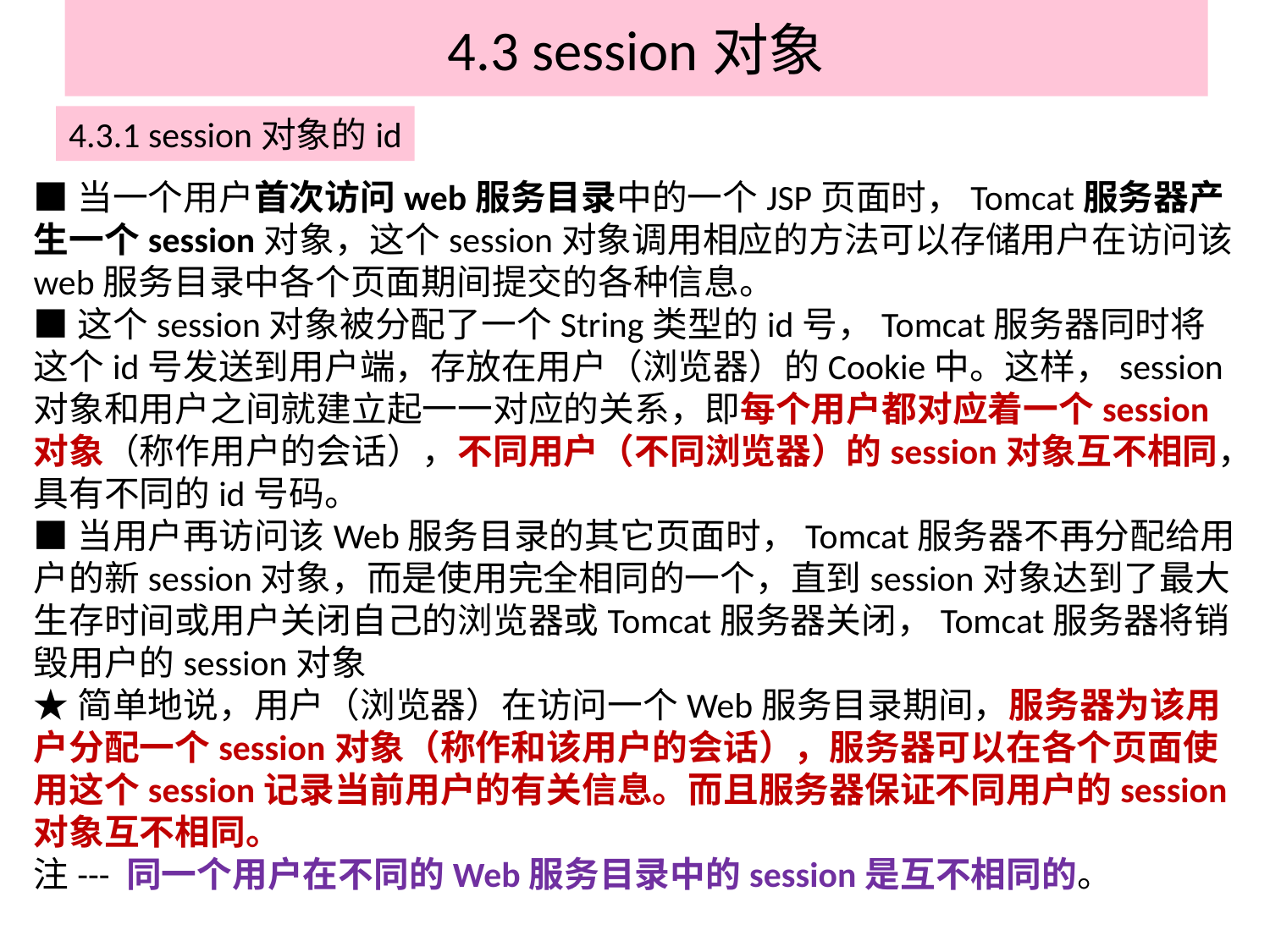

# 4.3 session对象
4.3.1 session对象的id
■当一个用户首次访问web服务目录中的一个JSP页面时，Tomcat服务器产生一个session对象，这个session对象调用相应的方法可以存储用户在访问该web服务目录中各个页面期间提交的各种信息。
■这个session对象被分配了一个String类型的id号，Tomcat服务器同时将这个id号发送到用户端，存放在用户（浏览器）的Cookie中。这样，session对象和用户之间就建立起一一对应的关系，即每个用户都对应着一个session对象（称作用户的会话），不同用户（不同浏览器）的session对象互不相同，具有不同的id号码。
■当用户再访问该Web服务目录的其它页面时，Tomcat服务器不再分配给用户的新session对象，而是使用完全相同的一个，直到session对象达到了最大生存时间或用户关闭自己的浏览器或Tomcat服务器关闭，Tomcat服务器将销毁用户的session对象
★简单地说，用户（浏览器）在访问一个Web服务目录期间，服务器为该用户分配一个session对象（称作和该用户的会话），服务器可以在各个页面使用这个session记录当前用户的有关信息。而且服务器保证不同用户的session对象互不相同。
注--- 同一个用户在不同的Web服务目录中的session是互不相同的。